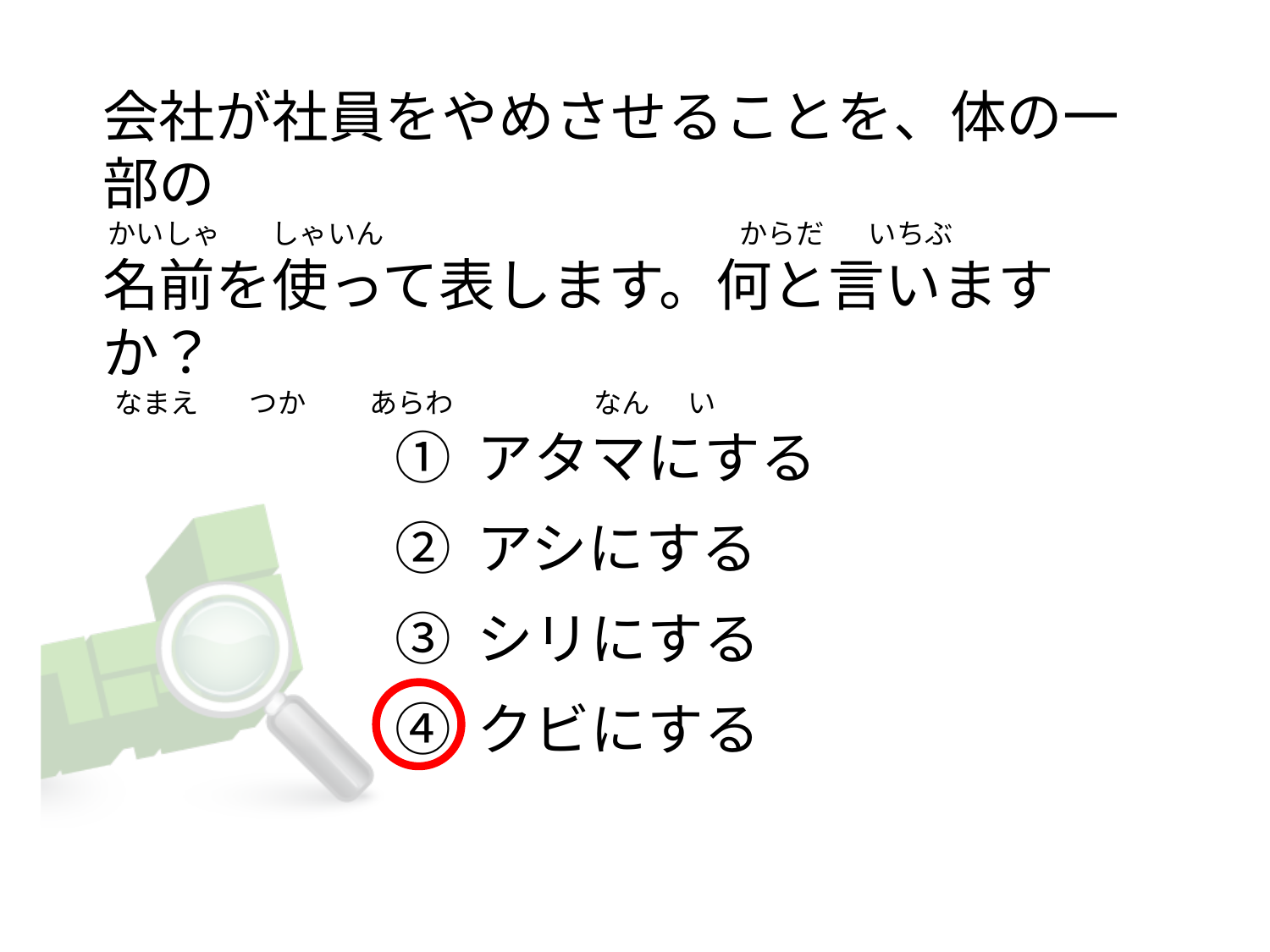

# 会社が社員をやめさせることを、体の一部の  かいしゃ        しゃいん                                                        からだ       いちぶ 名前を使って表します。何と言いますか？   なまえ        つか          あらわ                      なん      い
① アタマにする
② アシにする
③ シリにする
④ クビにする